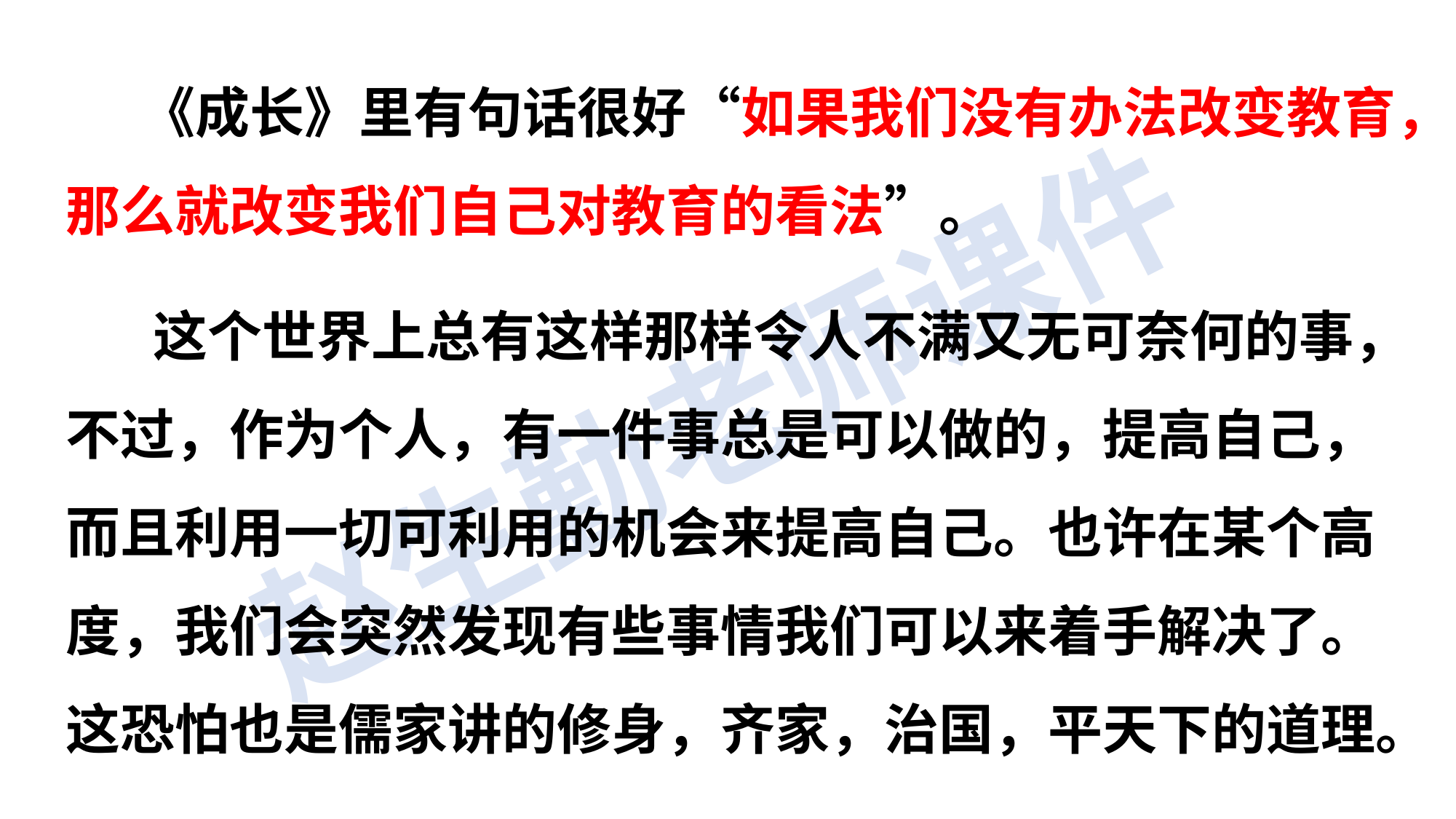

《成长》里有句话很好“如果我们没有办法改变教育，那么就改变我们自己对教育的看法”。
      这个世界上总有这样那样令人不满又无可奈何的事，不过，作为个人，有一件事总是可以做的，提高自己，而且利用一切可利用的机会来提高自己。也许在某个高度，我们会突然发现有些事情我们可以来着手解决了。这恐怕也是儒家讲的修身，齐家，治国，平天下的道理。